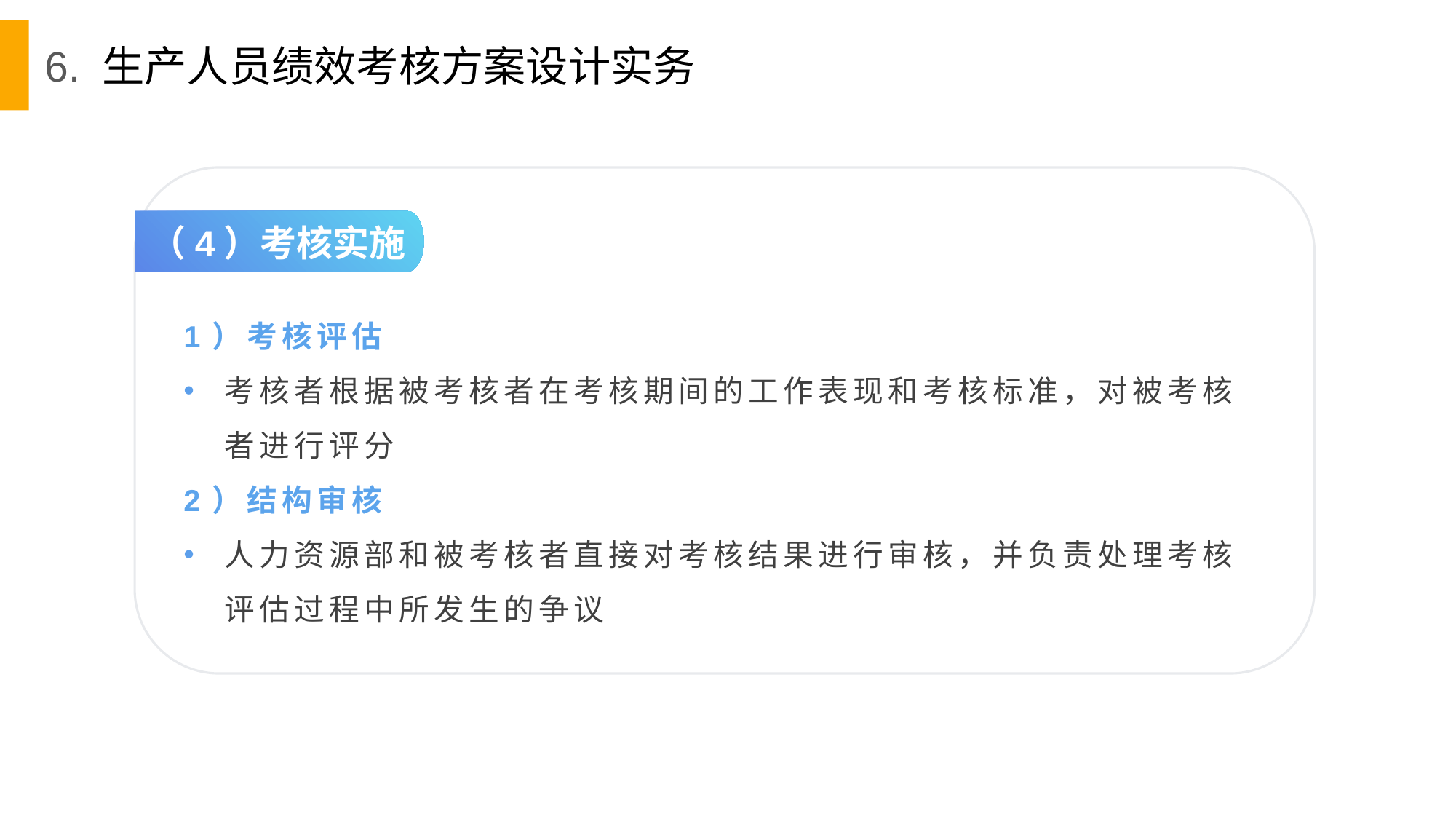

6. 生产人员绩效考核方案设计实务

（4）考核实施

1）考核评估
考核者根据被考核者在考核期间的工作表现和考核标准，对被考核者进行评分
2）结构审核
人力资源部和被考核者直接对考核结果进行审核，并负责处理考核评估过程中所发生的争议